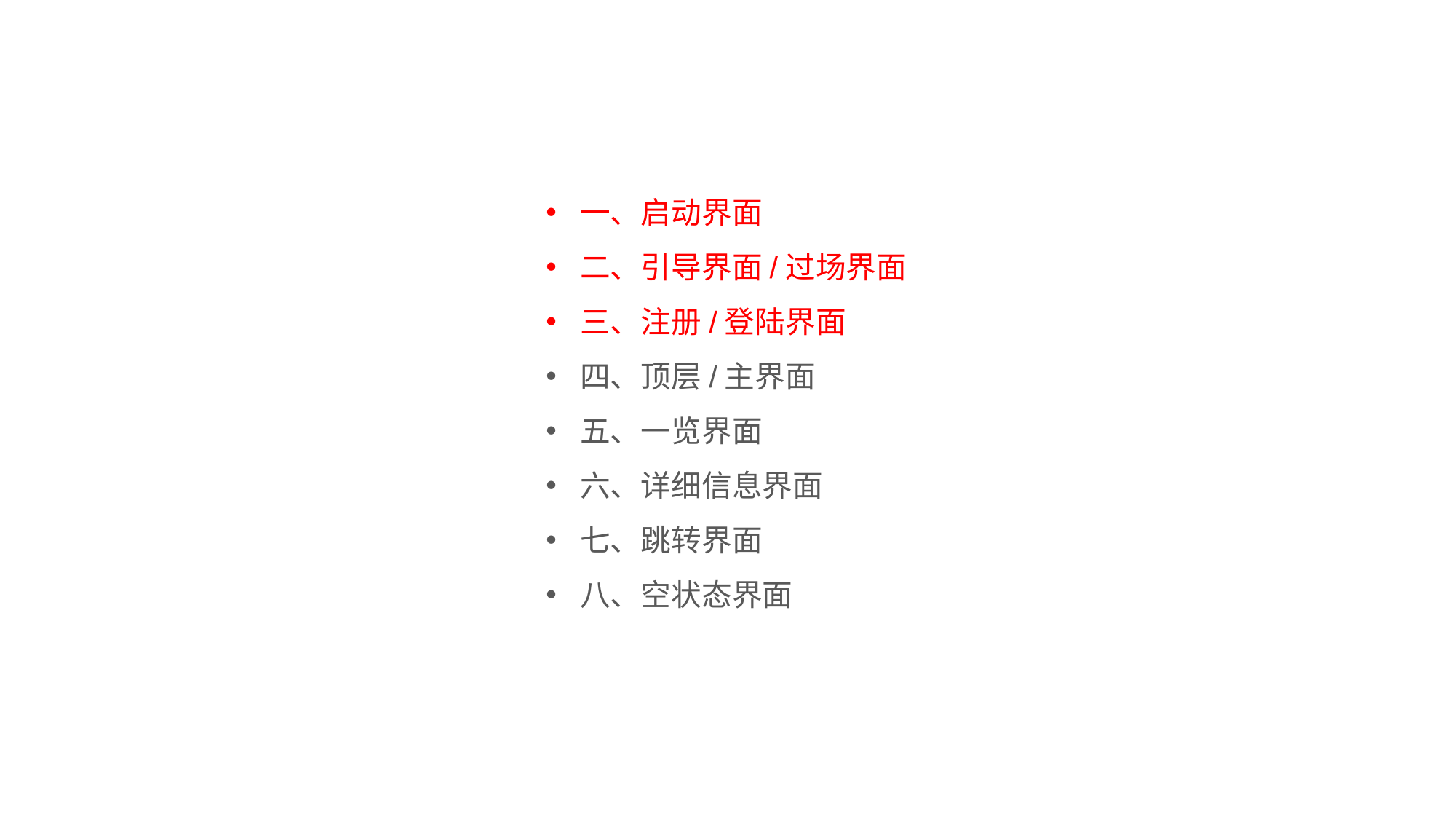

一、启动界面
二、引导界面/过场界面
三、注册/登陆界面
四、顶层/主界面
五、一览界面
六、详细信息界面
七、跳转界面
八、空状态界面